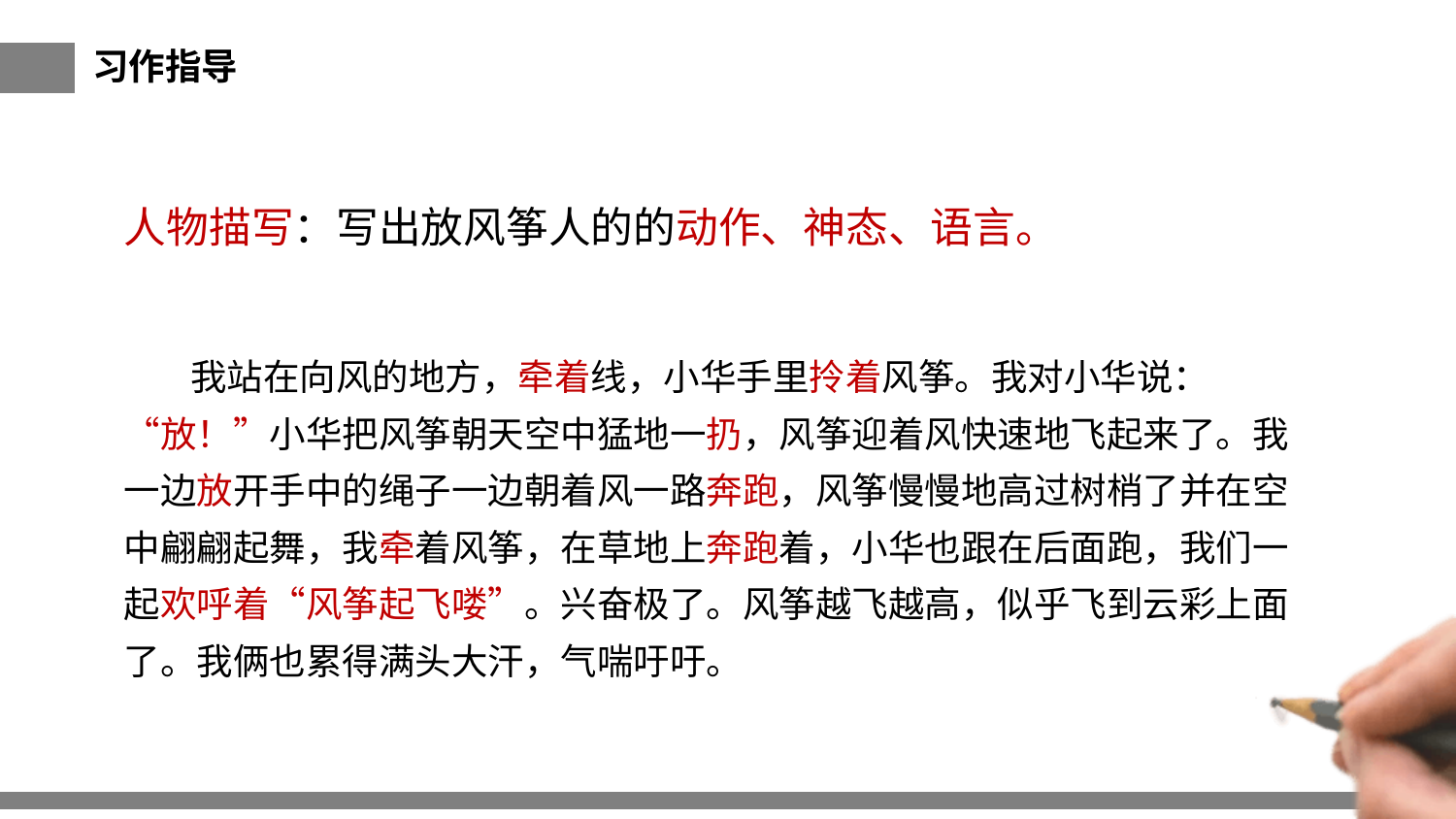

习作指导
人物描写：写出放风筝人的的动作、神态、语言。
       我站在向风的地方，牵着线，小华手里拎着风筝。我对小华说：“放！”小华把风筝朝天空中猛地一扔，风筝迎着风快速地飞起来了。我一边放开手中的绳子一边朝着风一路奔跑，风筝慢慢地高过树梢了并在空中翩翩起舞，我牵着风筝，在草地上奔跑着，小华也跟在后面跑，我们一起欢呼着“风筝起飞喽”。兴奋极了。风筝越飞越高，似乎飞到云彩上面了。我俩也累得满头大汗，气喘吁吁。